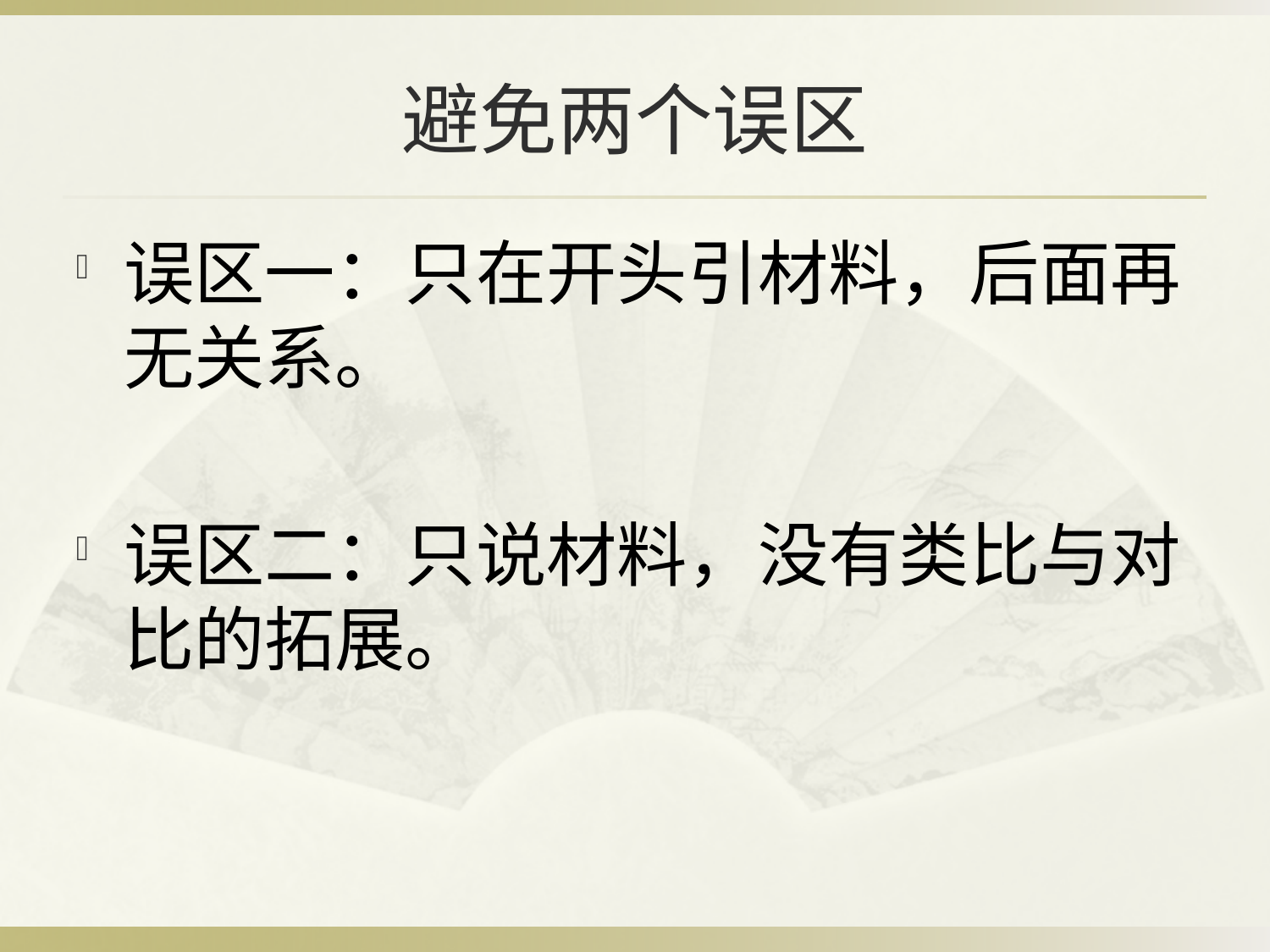

# 避免两个误区
误区一：只在开头引材料，后面再无关系。

误区二：只说材料，没有类比与对比的拓展。